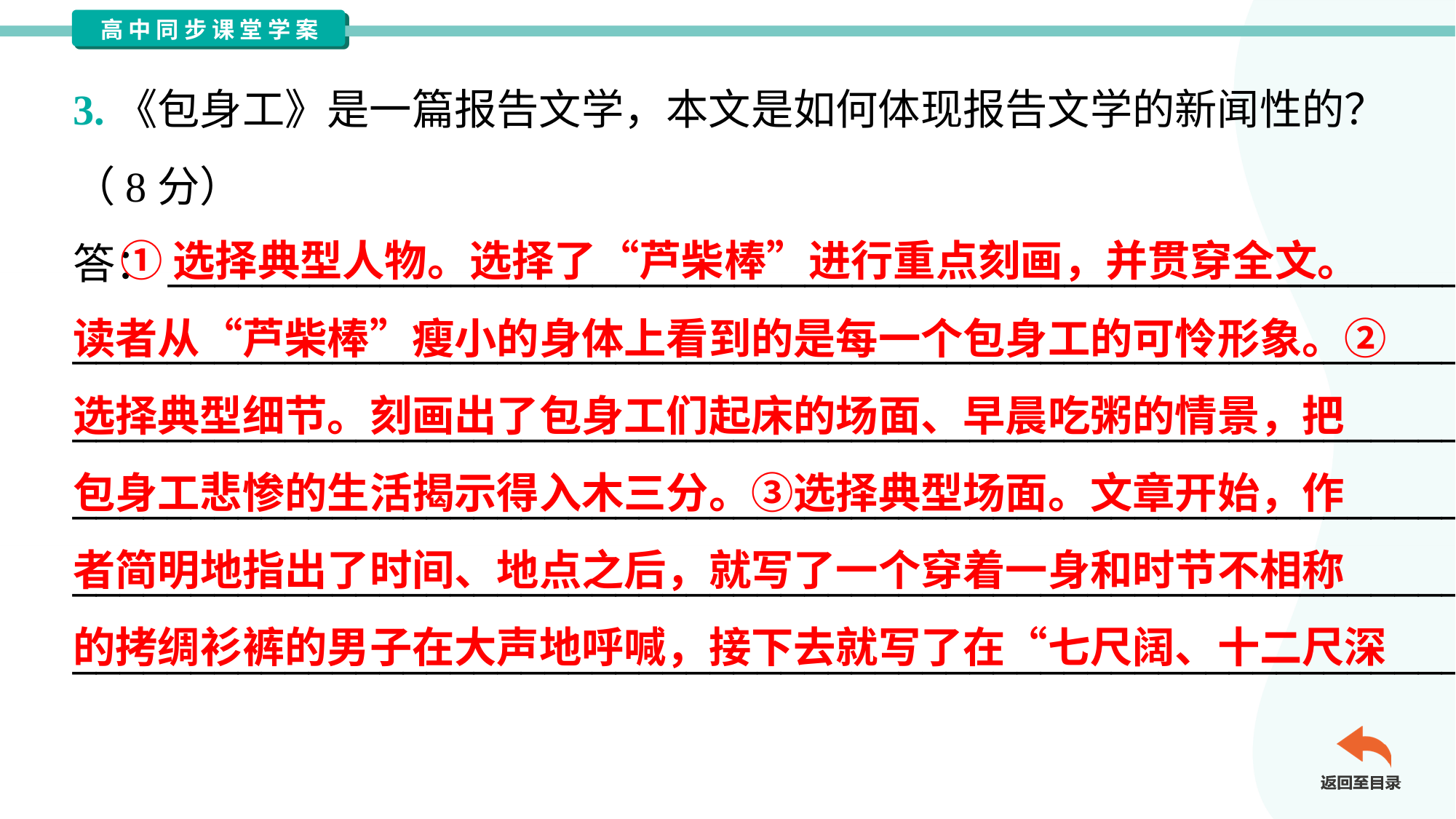

3.《包身工》是一篇报告文学，本文是如何体现报告文学的新闻性的？
（8分）
答：_________________________________________________________
_____________________________________________________________
_____________________________________________________________
_____________________________________________________________
_____________________________________________________________
_____________________________________________________________
     ①选择典型人物。选择了“芦柴棒”进行重点刻画，并贯穿全文。
读者从“芦柴棒”瘦小的身体上看到的是每一个包身工的可怜形象。②
选择典型细节。刻画出了包身工们起床的场面、早晨吃粥的情景，把
包身工悲惨的生活揭示得入木三分。③选择典型场面。文章开始，作
者简明地指出了时间、地点之后，就写了一个穿着一身和时节不相称
的拷绸衫裤的男子在大声地呼喊，接下去就写了在“七尺阔、十二尺深